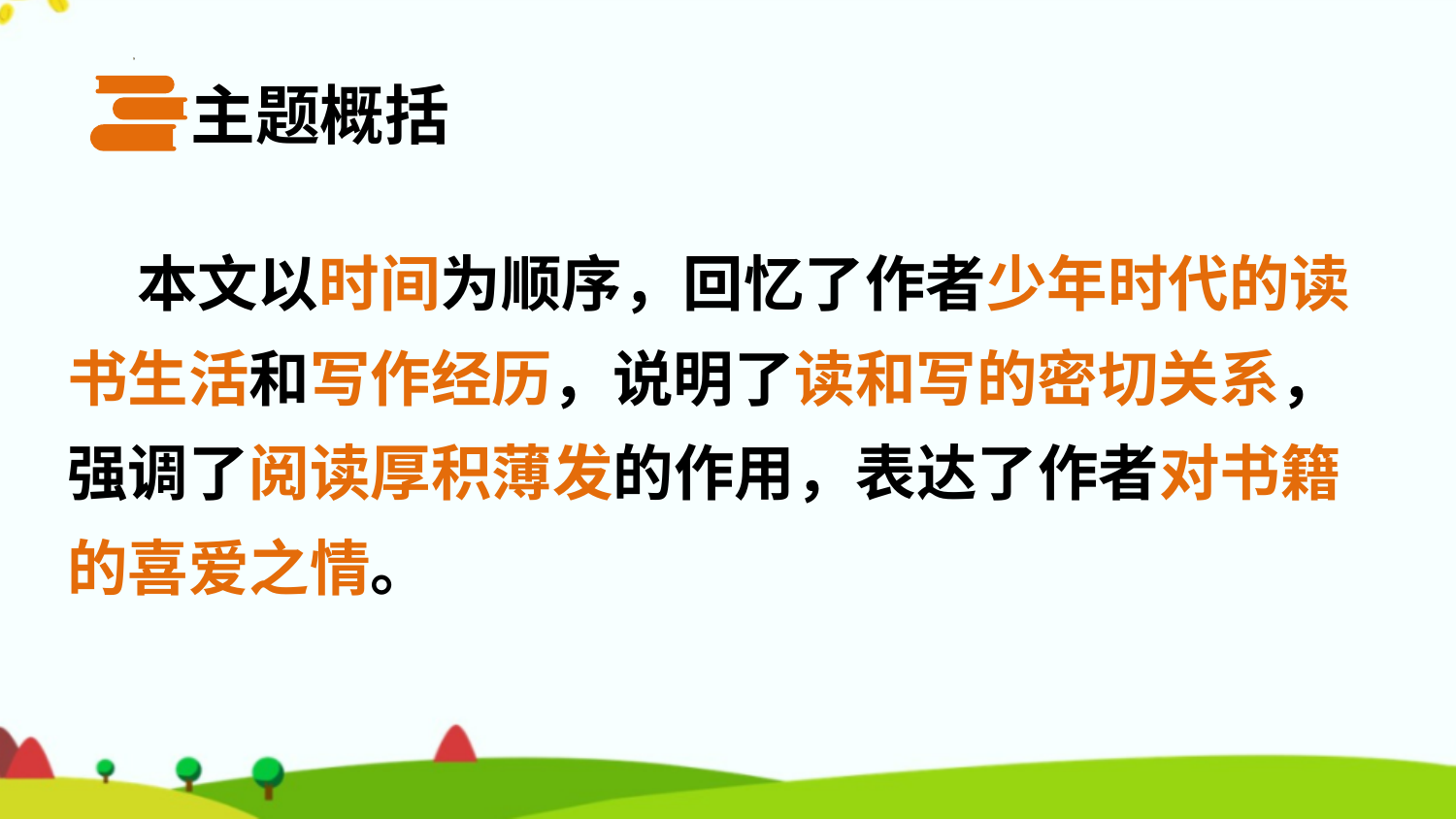

主题概括

    本文以时间为顺序，回忆了作者少年时代的读书生活和写作经历，说明了读和写的密切关系，强调了阅读厚积薄发的作用，表达了作者对书籍的喜爱之情。